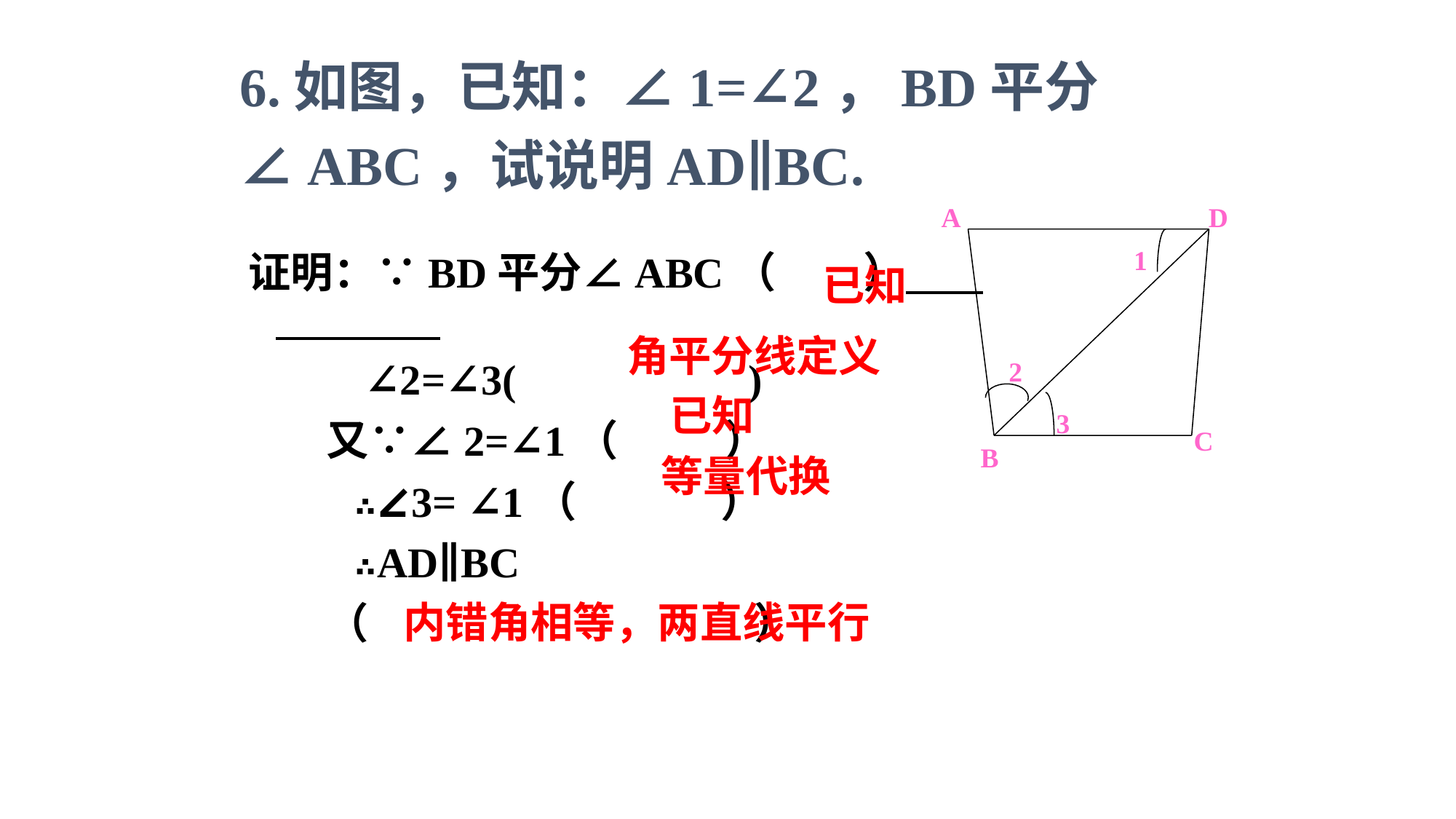

6.如图，已知：∠1=∠2，BD平分∠ABC，试说明AD∥BC.
A
D

C
B

1
2
3
# 证明：∵BD平分∠ABC（         ）
           ∴∠2=∠3(                      )
       又∵∠2=∠1（           ）
          ∴∠3= ∠1（               ）
          ∴AD∥BC
       （                                        ）
已知
角平分线定义
已知
等量代换
内错角相等，两直线平行